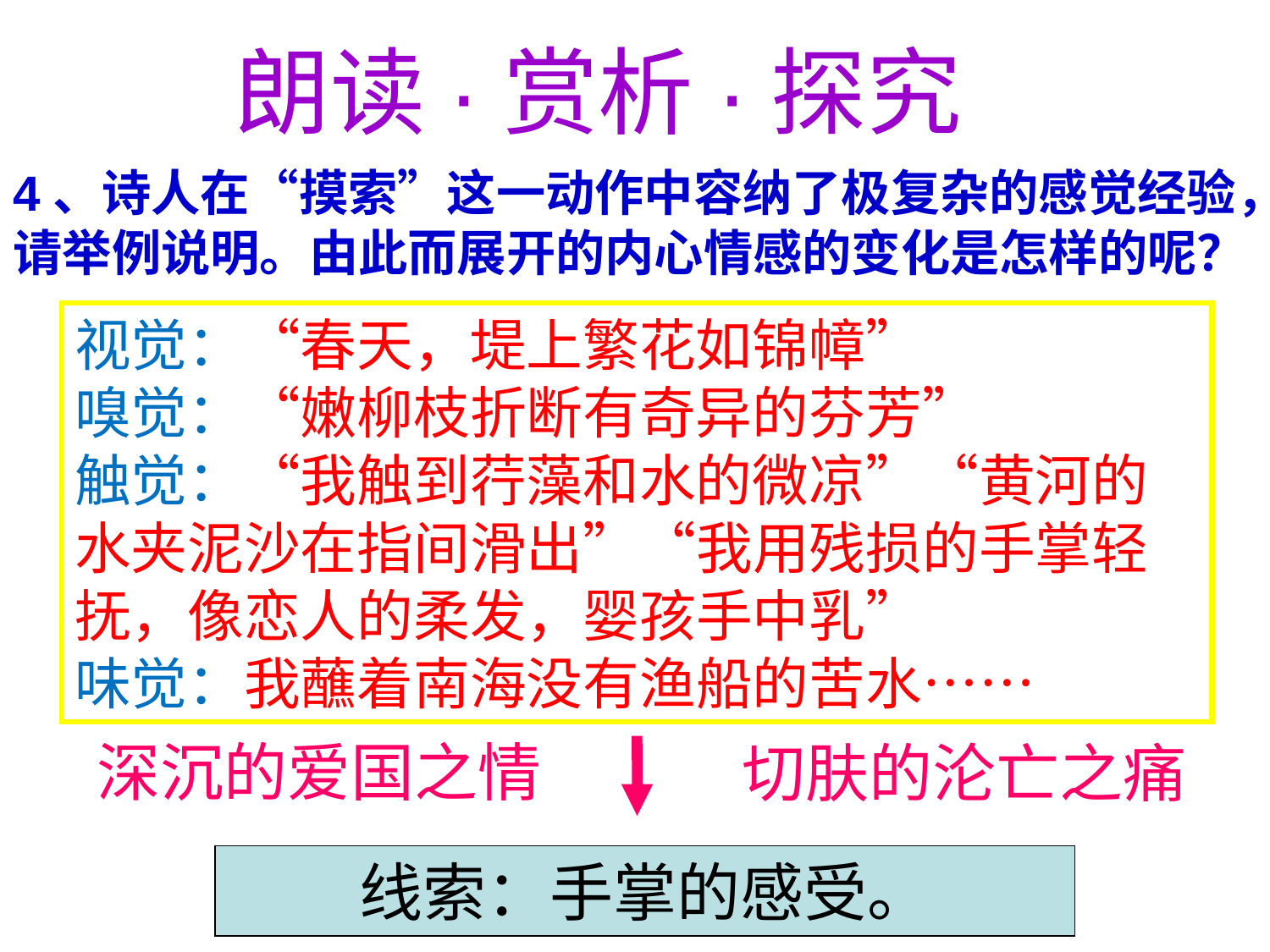

朗读·赏析·探究
4、诗人在“摸索”这一动作中容纳了极复杂的感觉经验，请举例说明。由此而展开的内心情感的变化是怎样的呢？
视觉：“春天，堤上繁花如锦幛”
嗅觉：“嫩柳枝折断有奇异的芬芳”
触觉：“我触到荇藻和水的微凉”“黄河的水夹泥沙在指间滑出”“我用残损的手掌轻抚，像恋人的柔发，婴孩手中乳”
味觉：我蘸着南海没有渔船的苦水……
深沉的爱国之情
切肤的沦亡之痛

线索：手掌的感受。